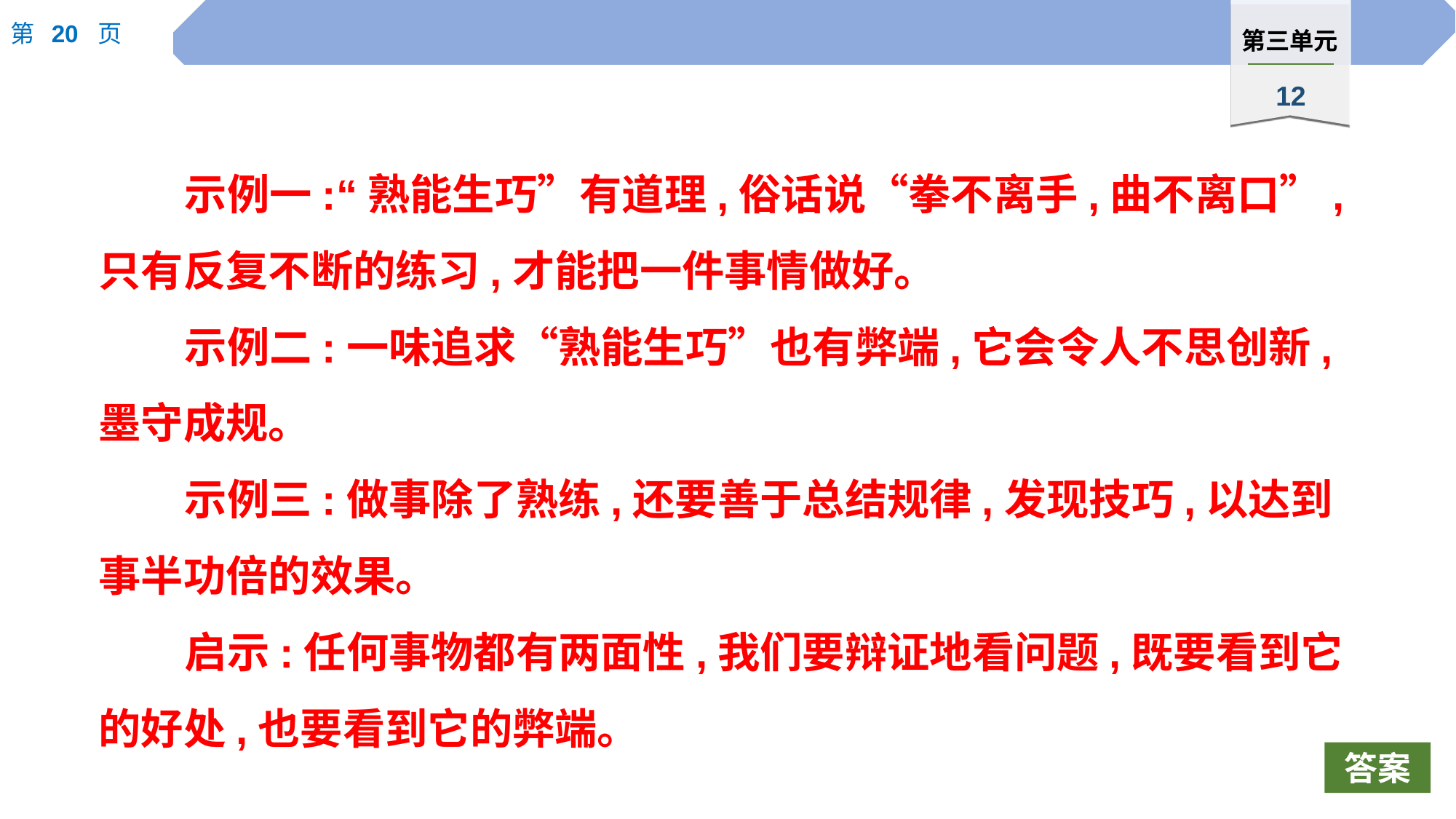

示例一:“熟能生巧”有道理,俗话说“拳不离手,曲不离口”,只有反复不断的练习,才能把一件事情做好。
示例二:一味追求“熟能生巧”也有弊端,它会令人不思创新,墨守成规。
示例三:做事除了熟练,还要善于总结规律,发现技巧,以达到事半功倍的效果。
启示:任何事物都有两面性,我们要辩证地看问题,既要看到它的好处,也要看到它的弊端。
答案